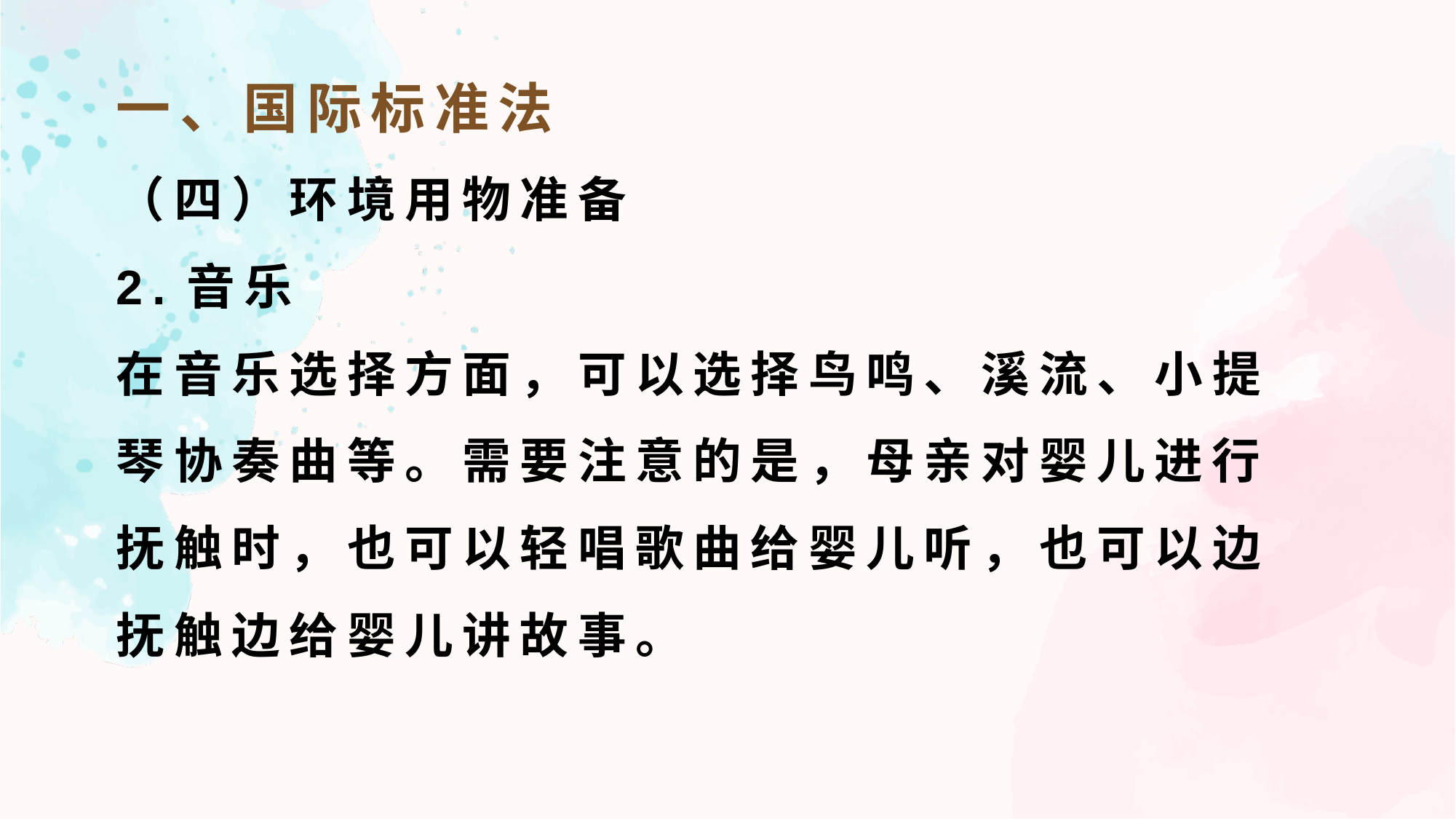

一、国际标准法
（四）环境用物准备
2.音乐
在音乐选择方面，可以选择鸟鸣、溪流、小提琴协奏曲等。需要注意的是，母亲对婴儿进行抚触时，也可以轻唱歌曲给婴儿听，也可以边抚触边给婴儿讲故事。